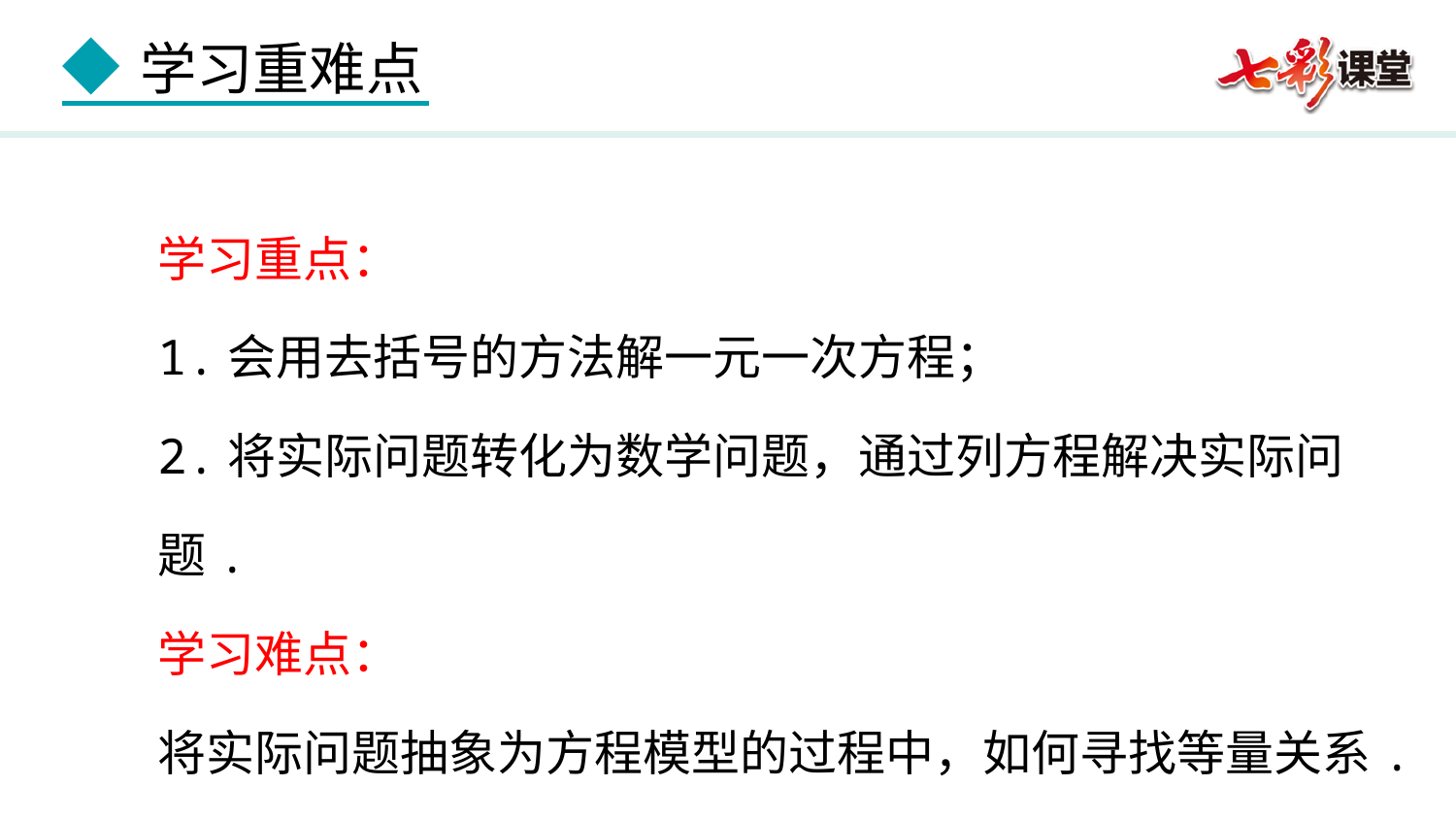

学习重点：
1.会用去括号的方法解一元一次方程；
2.将实际问题转化为数学问题，通过列方程解决实际问题.
学习难点：
将实际问题抽象为方程模型的过程中，如何寻找等量关系.